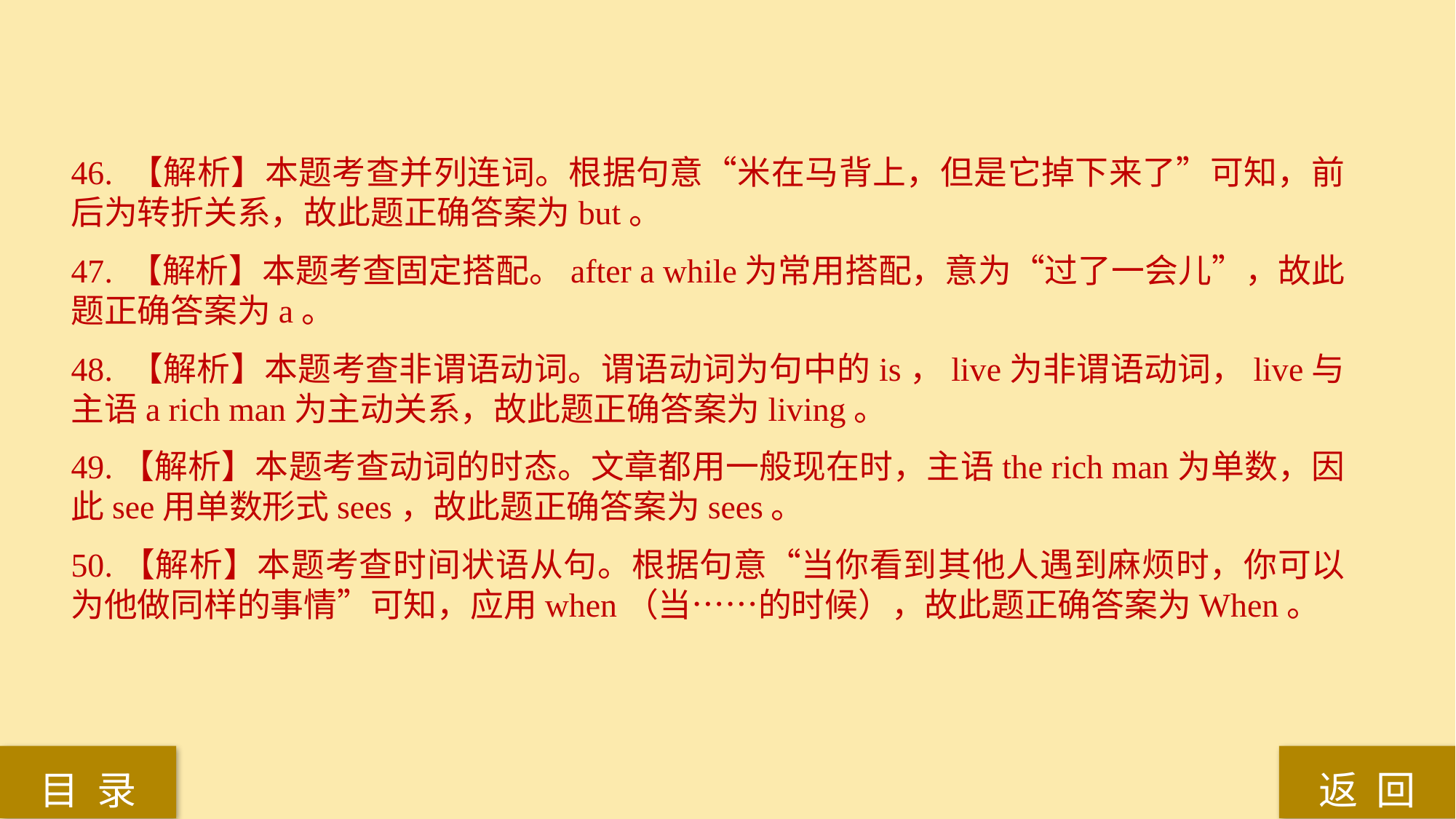

46. 【解析】本题考查并列连词。根据句意“米在马背上，但是它掉下来了”可知，前后为转折关系，故此题正确答案为but。
47. 【解析】本题考查固定搭配。after a while为常用搭配，意为“过了一会儿”，故此题正确答案为a。
48. 【解析】本题考查非谓语动词。谓语动词为句中的is，live为非谓语动词，live与主语a rich man为主动关系，故此题正确答案为living。
49.【解析】本题考查动词的时态。文章都用一般现在时，主语the rich man为单数，因此see用单数形式sees，故此题正确答案为sees。
50.【解析】本题考查时间状语从句。根据句意“当你看到其他人遇到麻烦时，你可以为他做同样的事情”可知，应用when（当……的时候），故此题正确答案为When。
返  回